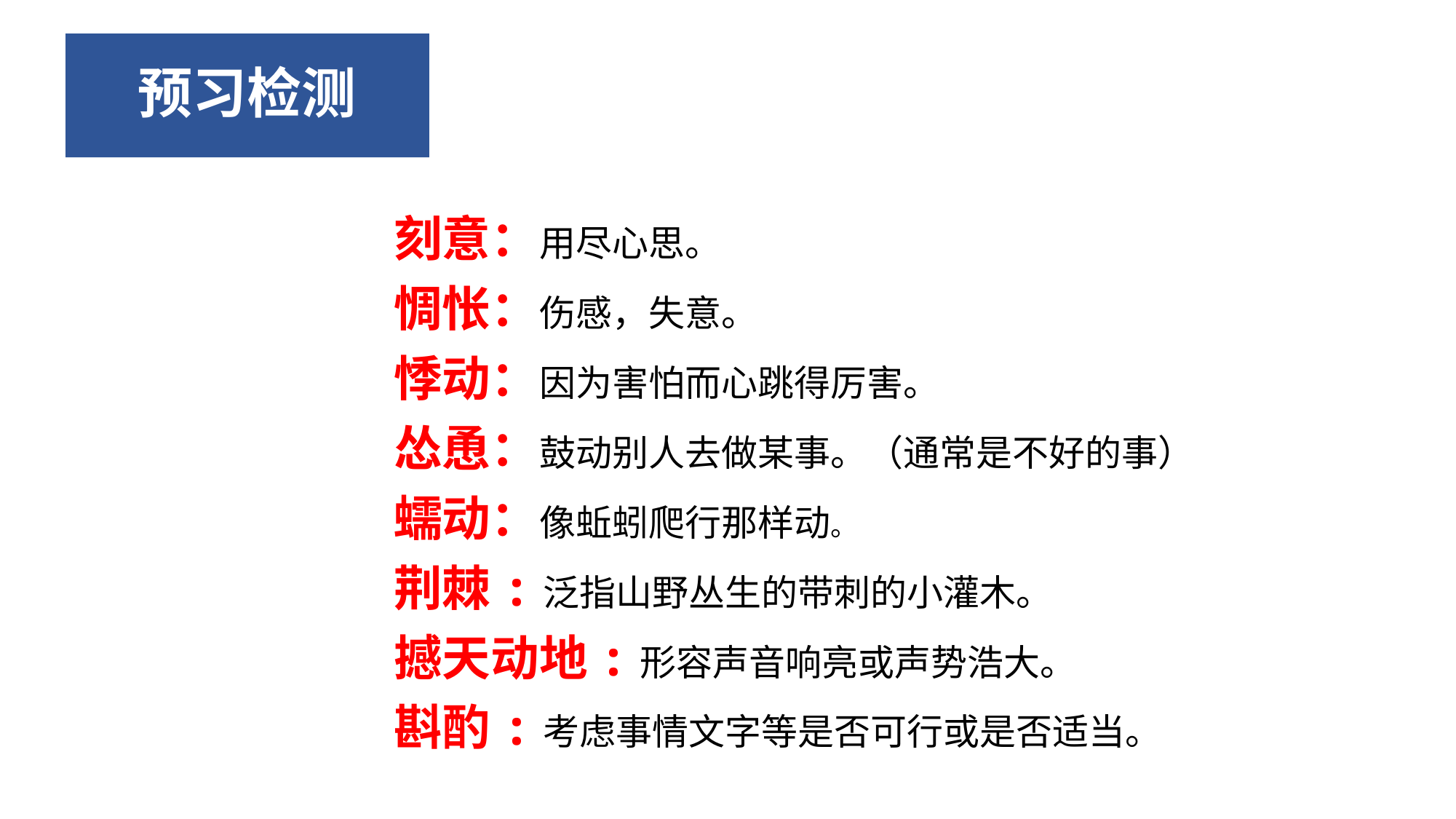

# 预习检测
刻意：用尽心思。
惆怅：伤感，失意。
悸动：因为害怕而心跳得厉害。
怂恿：鼓动别人去做某事。（通常是不好的事）
蠕动：像蚯蚓爬行那样动。
荆棘:泛指山野丛生的带刺的小灌木。
撼天动地:形容声音响亮或声势浩大。
斟酌:考虑事情文字等是否可行或是否适当。